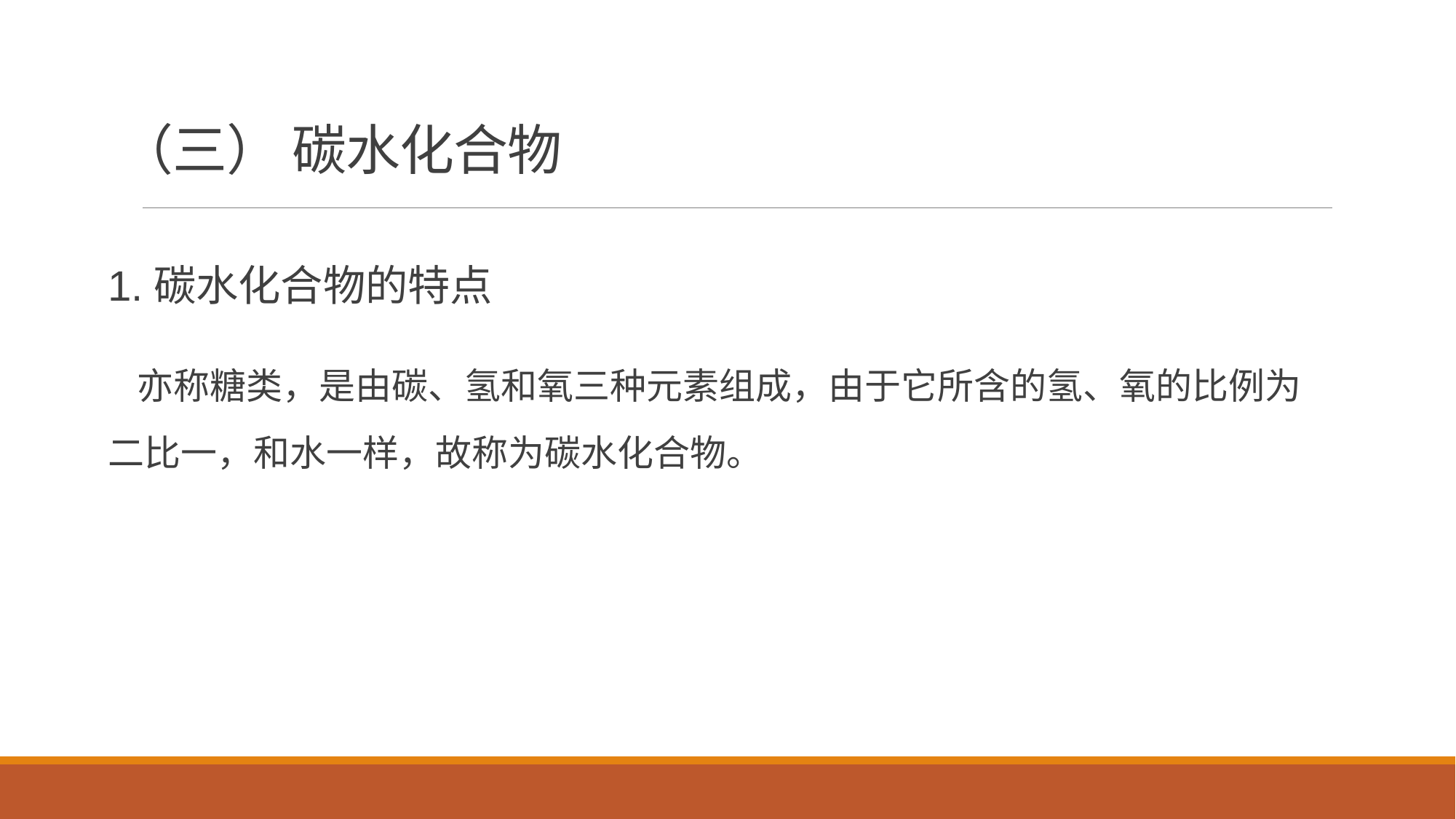

# （三） 碳水化合物

1.碳水化合物的特点
  亦称糖类，是由碳、氢和氧三种元素组成，由于它所含的氢、氧的比例为二比一，和水一样，故称为碳水化合物。